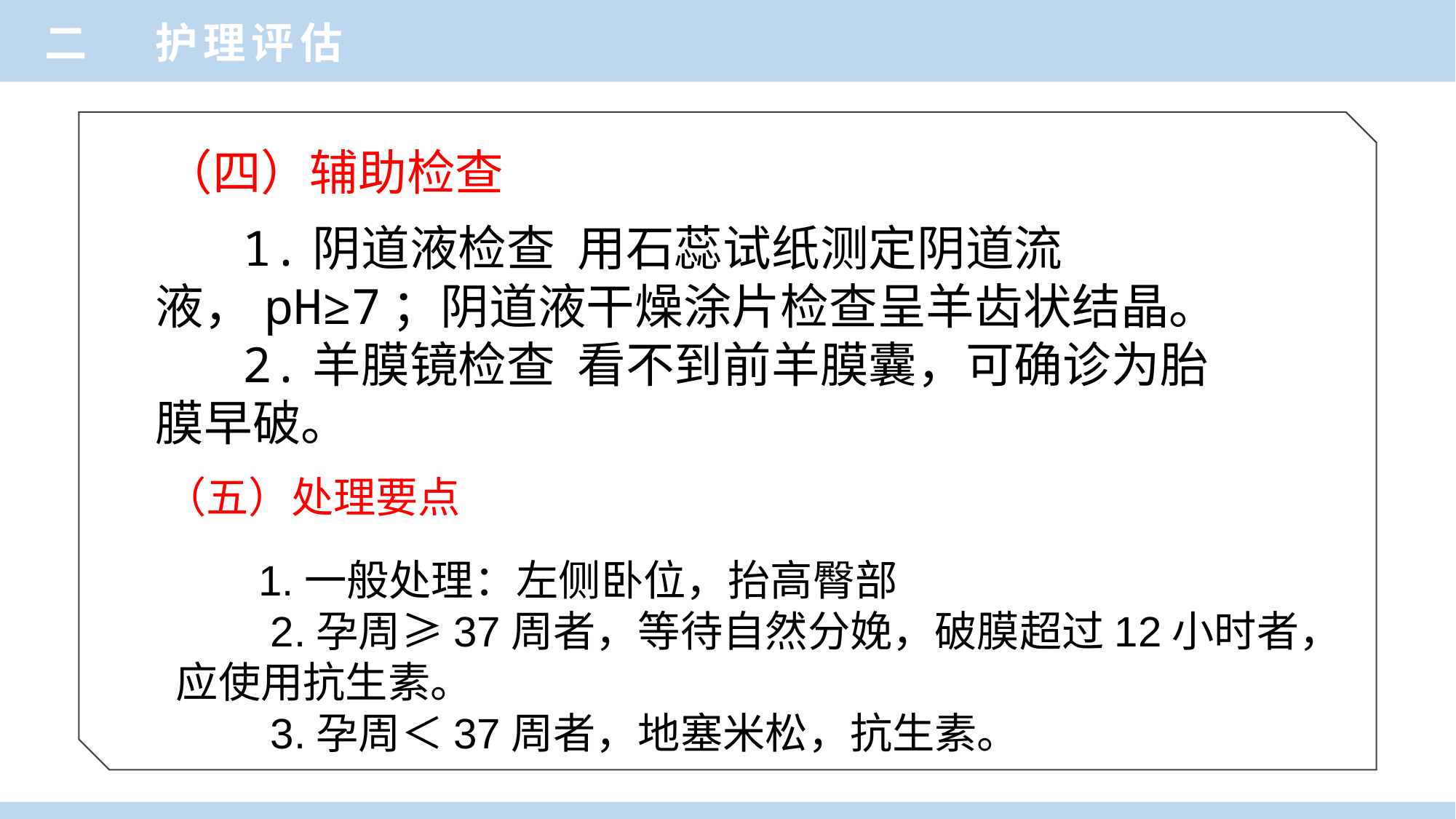

二    护理评估

（四）辅助检查
   1.阴道液检查  用石蕊试纸测定阴道流液，pH≥7；阴道液干燥涂片检查呈羊齿状结晶。
   2.羊膜镜检查  看不到前羊膜囊，可确诊为胎膜早破。
（五）处理要点
       1.一般处理：左侧卧位，抬高臀部
        2.孕周≥37周者，等待自然分娩，破膜超过12小时者，应使用抗生素。
        3.孕周＜37周者，地塞米松，抗生素。